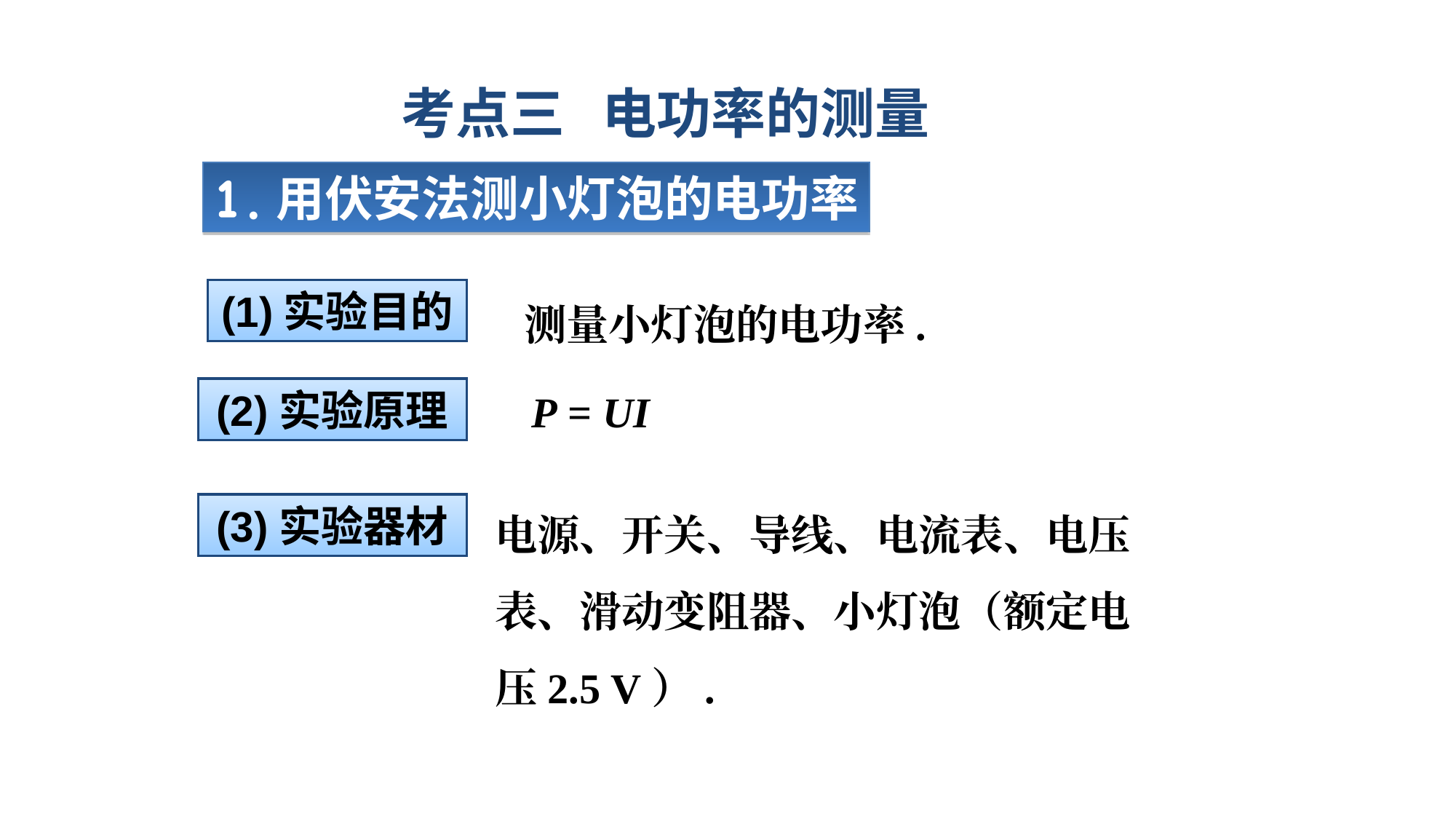

考点三   电功率的测量
1.用伏安法测小灯泡的电功率
　　　　　　测量小灯泡的电功率.
(1)实验目的
(2)实验原理
P = UI
电源、开关、导线、电流表、电压表、滑动变阻器、小灯泡（额定电压2.5 V）.
(3)实验器材